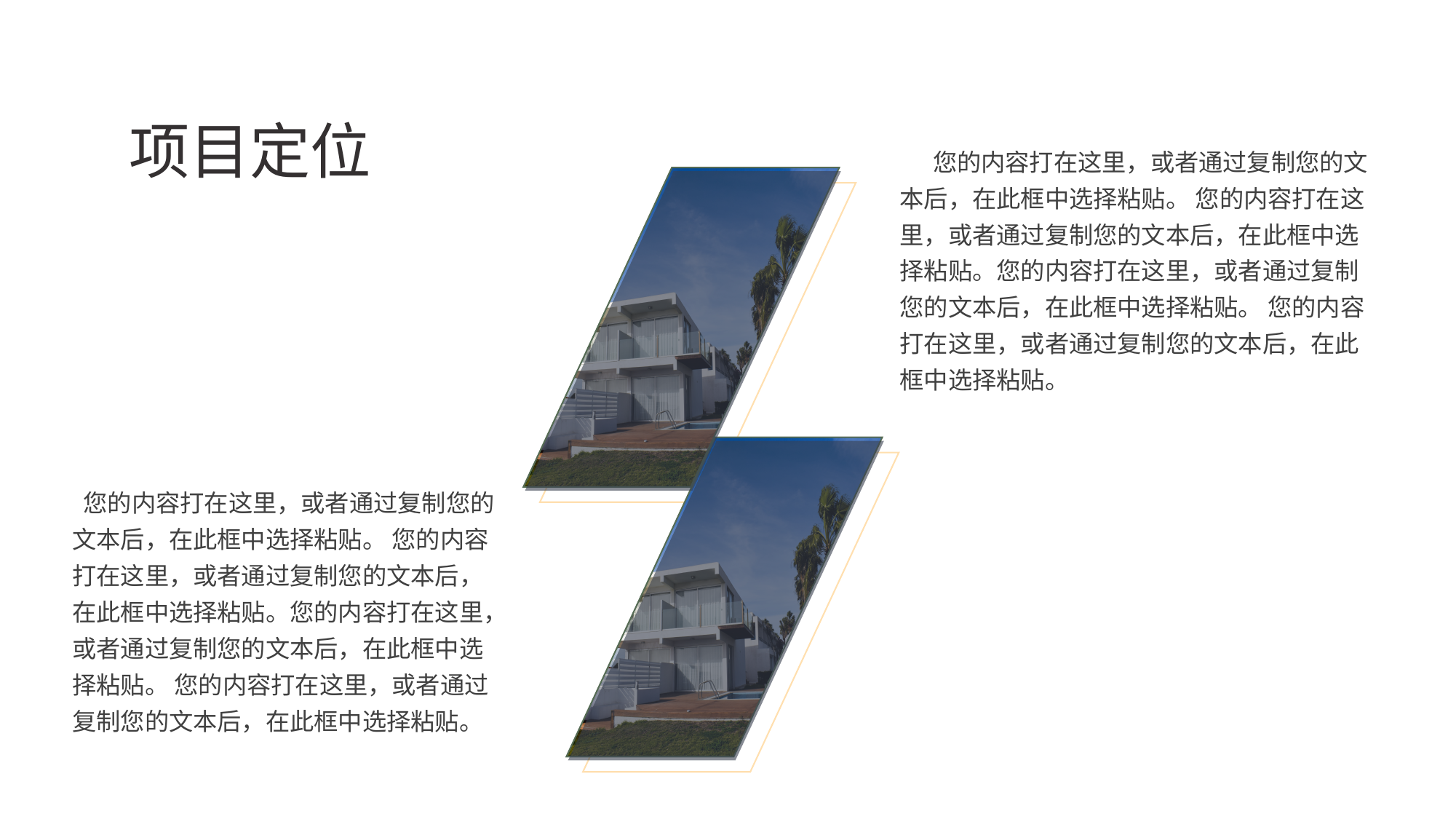

项目定位
     您的内容打在这里，或者通过复制您的文本后，在此框中选择粘贴。 您的内容打在这里，或者通过复制您的文本后，在此框中选择粘贴。您的内容打在这里，或者通过复制您的文本后，在此框中选择粘贴。 您的内容打在这里，或者通过复制您的文本后，在此框中选择粘贴。

 您的内容打在这里，或者通过复制您的文本后，在此框中选择粘贴。 您的内容打在这里，或者通过复制您的文本后，在此框中选择粘贴。您的内容打在这里，或者通过复制您的文本后，在此框中选择粘贴。 您的内容打在这里，或者通过复制您的文本后，在此框中选择粘贴。